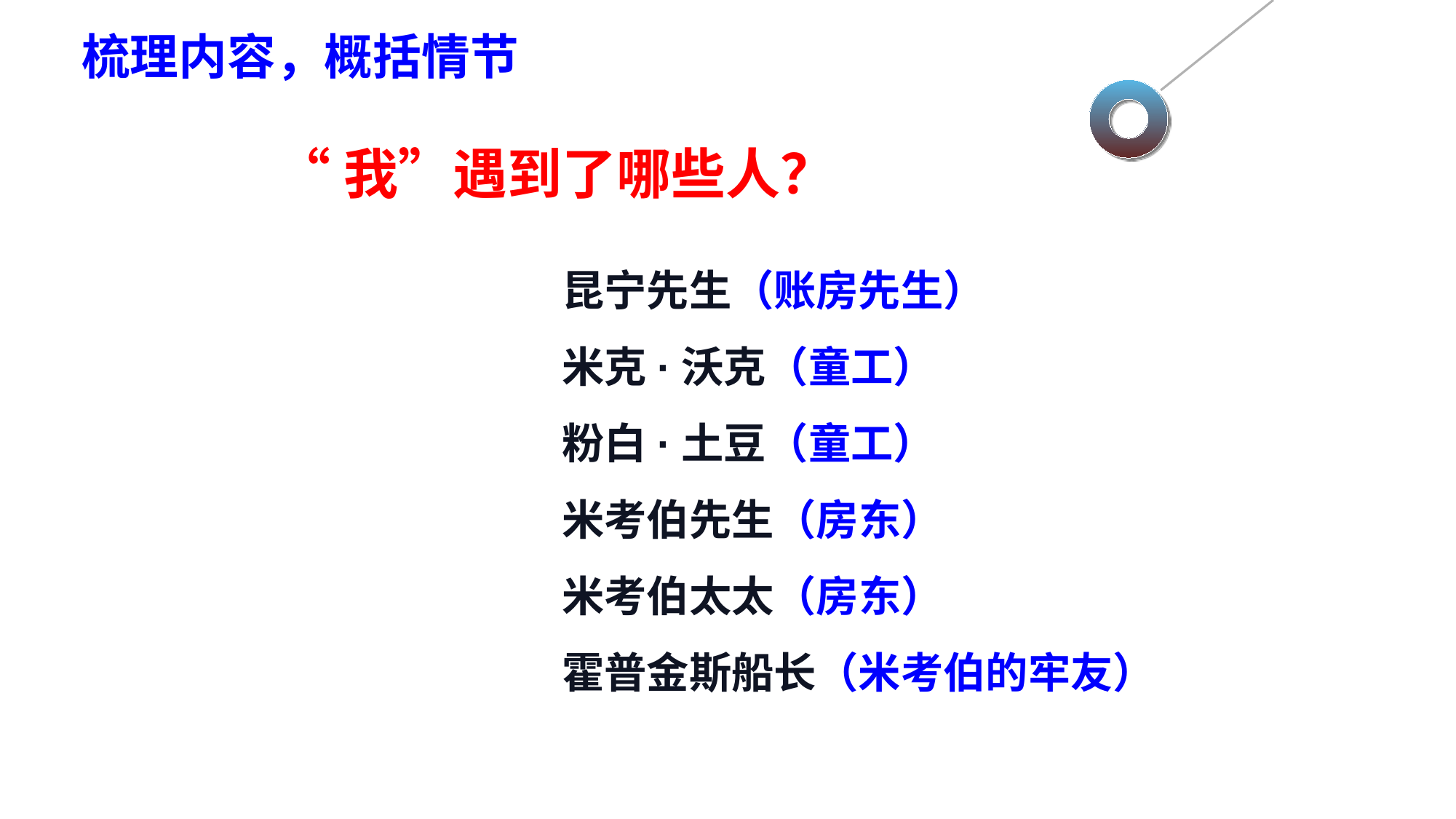

梳理内容，概括情节

“我”遇到了哪些人？
昆宁先生（账房先生）
米克·沃克（童工）
粉白·土豆（童工）
米考伯先生（房东）
米考伯太太（房东）
霍普金斯船长（米考伯的牢友）